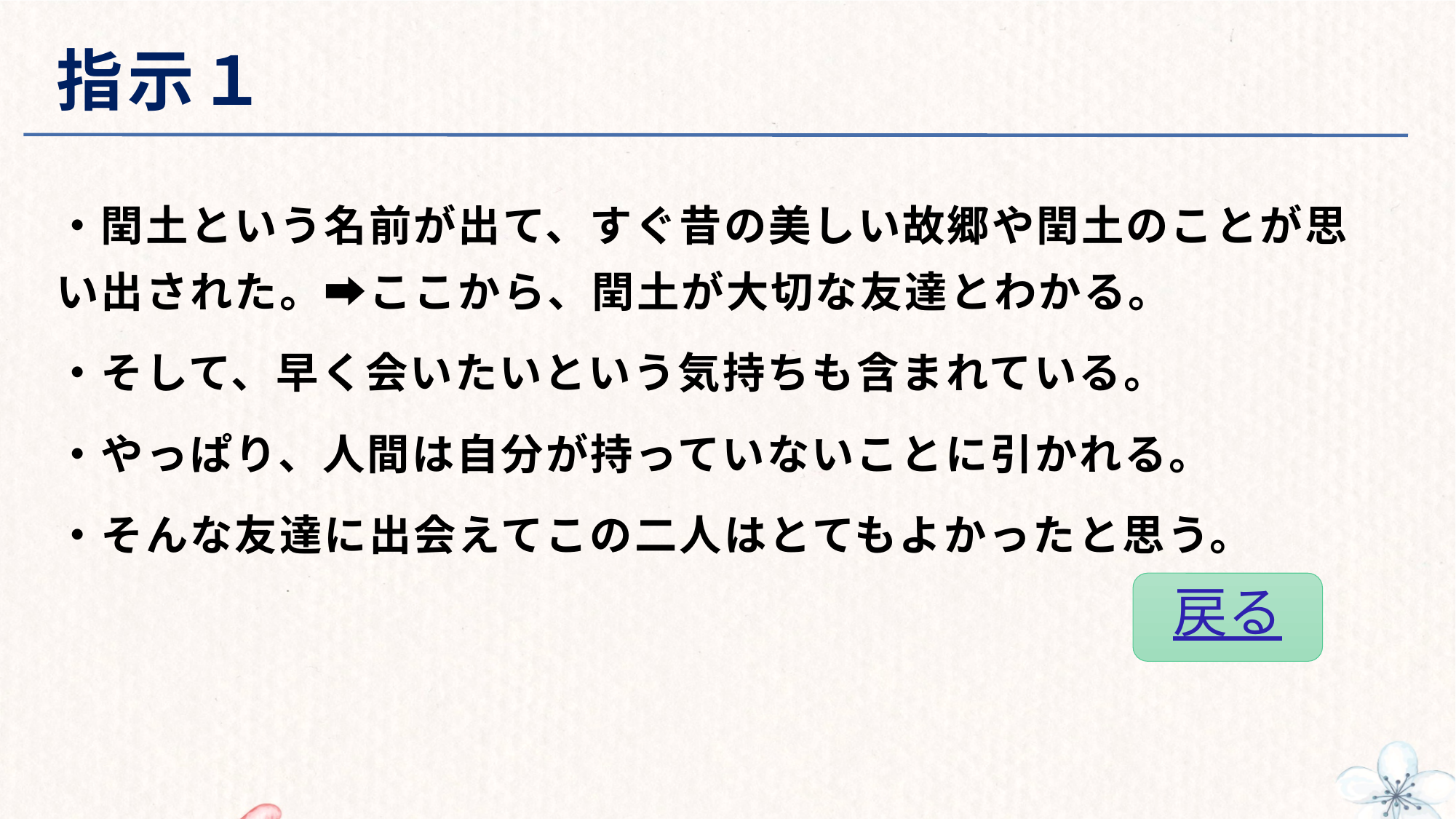

# 指示１
・閏土という名前が出て、すぐ昔の美しい故郷や閏土のことが思い出された。➡ここから、閏土が大切な友達とわかる。
・そして、早く会いたいという気持ちも含まれている。
・やっぱり、人間は自分が持っていないことに引かれる。
・そんな友達に出会えてこの二人はとてもよかったと思う。

戻る